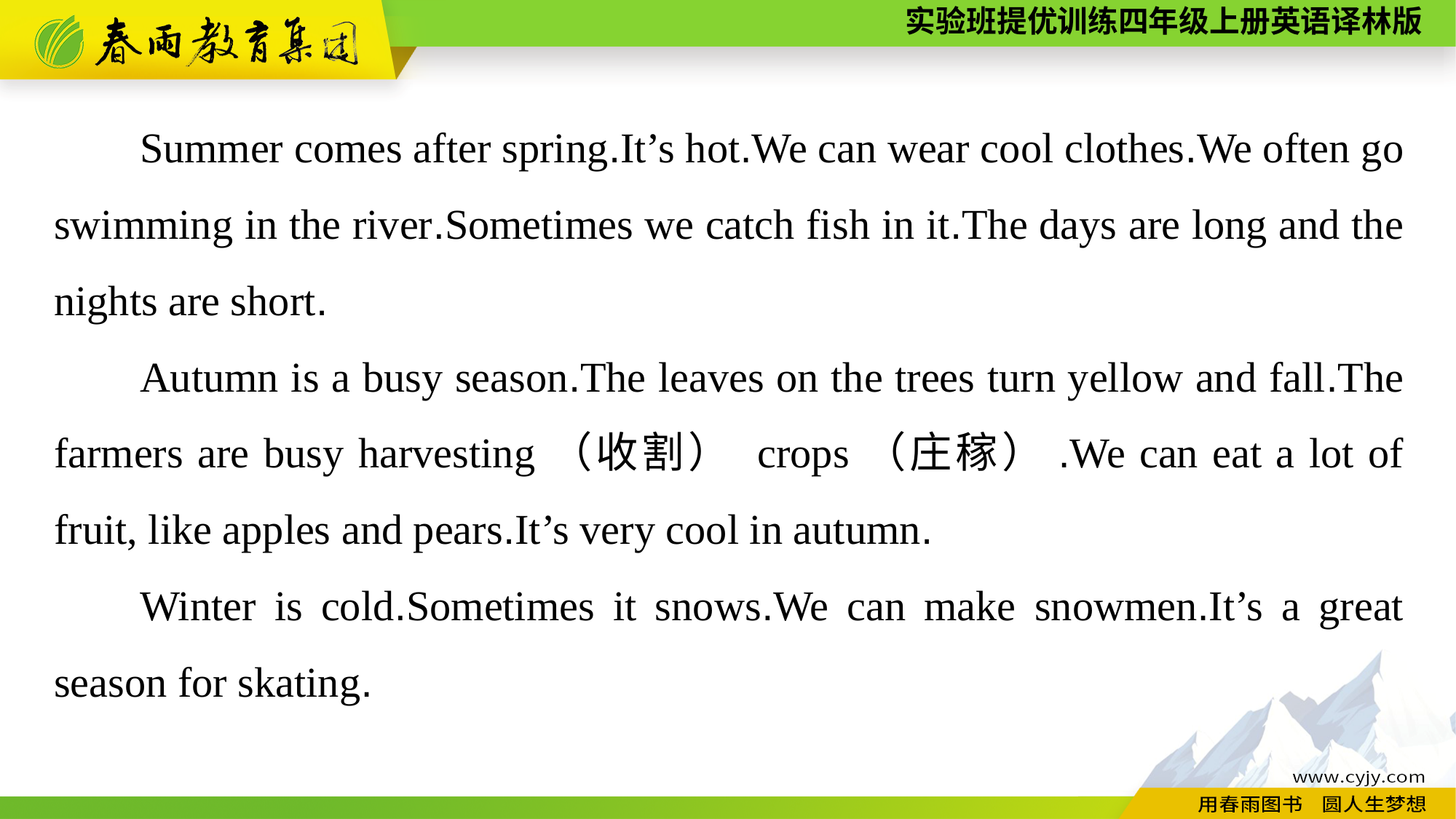

Summer comes after spring.It’s hot.We can wear cool clothes.We often go swimming in the river.Sometimes we catch fish in it.The days are long and the nights are short.
Autumn is a busy season.The leaves on the trees turn yellow and fall.The farmers are busy harvesting（收割） crops（庄稼）.We can eat a lot of fruit, like apples and pears.It’s very cool in autumn.
Winter is cold.Sometimes it snows.We can make snowmen.It’s a great season for skating.